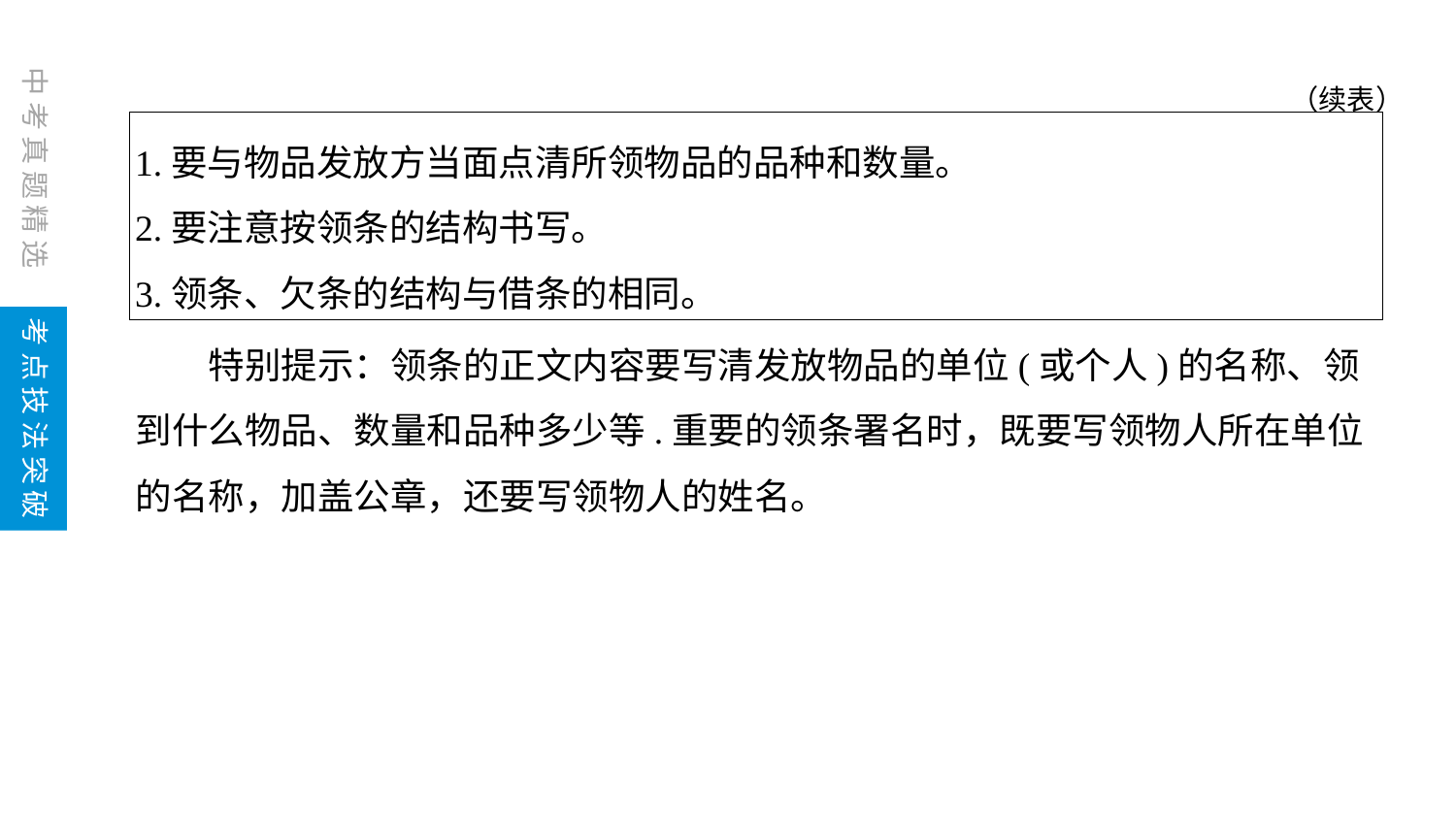

（续表）
1.要与物品发放方当面点清所领物品的品种和数量。
2.要注意按领条的结构书写。
3.领条、欠条的结构与借条的相同。
　　特别提示：领条的正文内容要写清发放物品的单位(或个人)的名称、领到什么物品、数量和品种多少等.重要的领条署名时，既要写领物人所在单位的名称，加盖公章，还要写领物人的姓名。